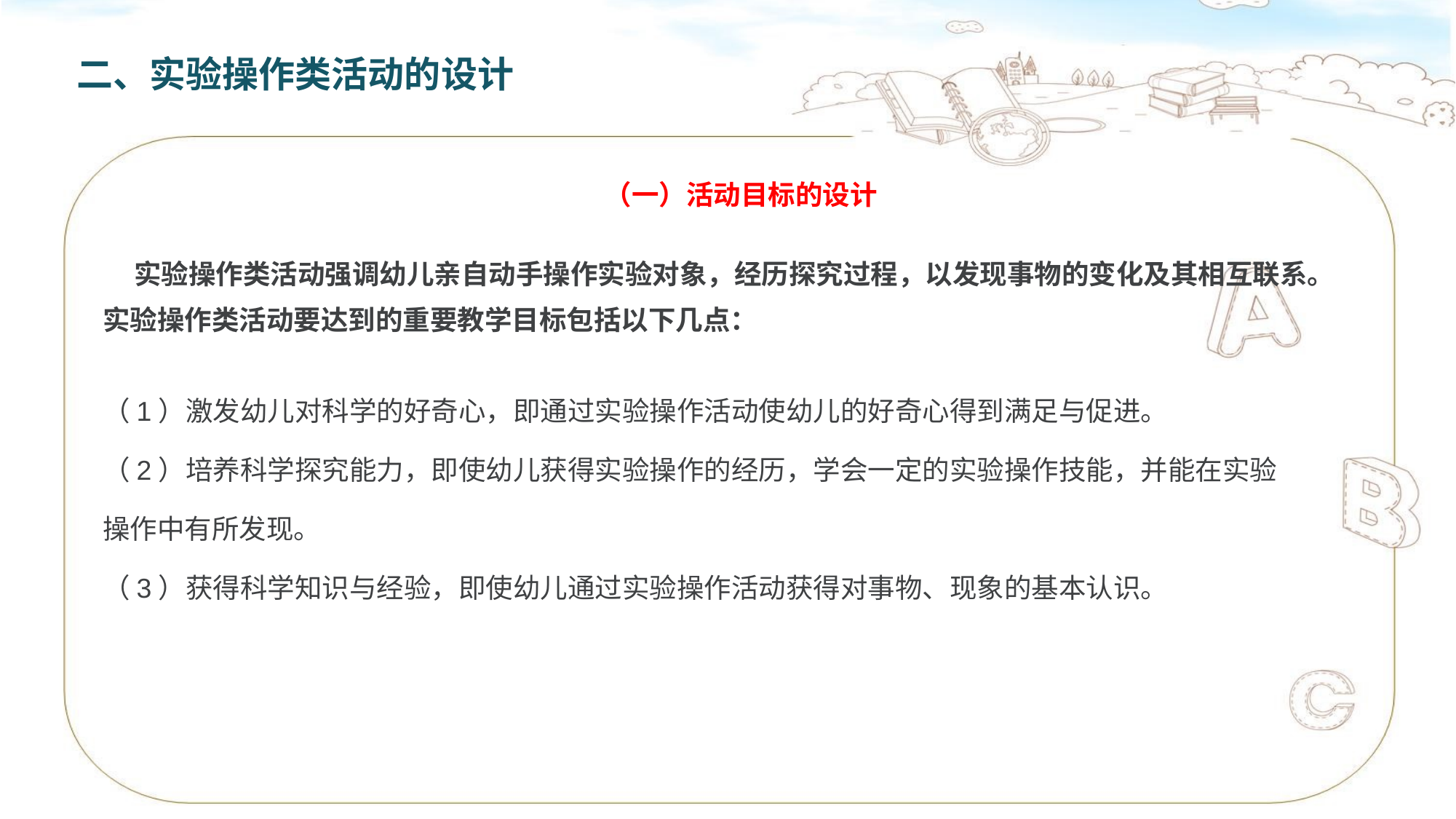

二、实验操作类活动的设计
（一）活动目标的设计
    实验操作类活动强调幼儿亲自动手操作实验对象，经历探究过程，以发现事物的变化及其相互联系。实验操作类活动要达到的重要教学目标包括以下几点：
（1）激发幼儿对科学的好奇心，即通过实验操作活动使幼儿的好奇心得到满足与促进。
（2）培养科学探究能力，即使幼儿获得实验操作的经历，学会一定的实验操作技能，并能在实验操作中有所发现。
（3）获得科学知识与经验，即使幼儿通过实验操作活动获得对事物、现象的基本认识。